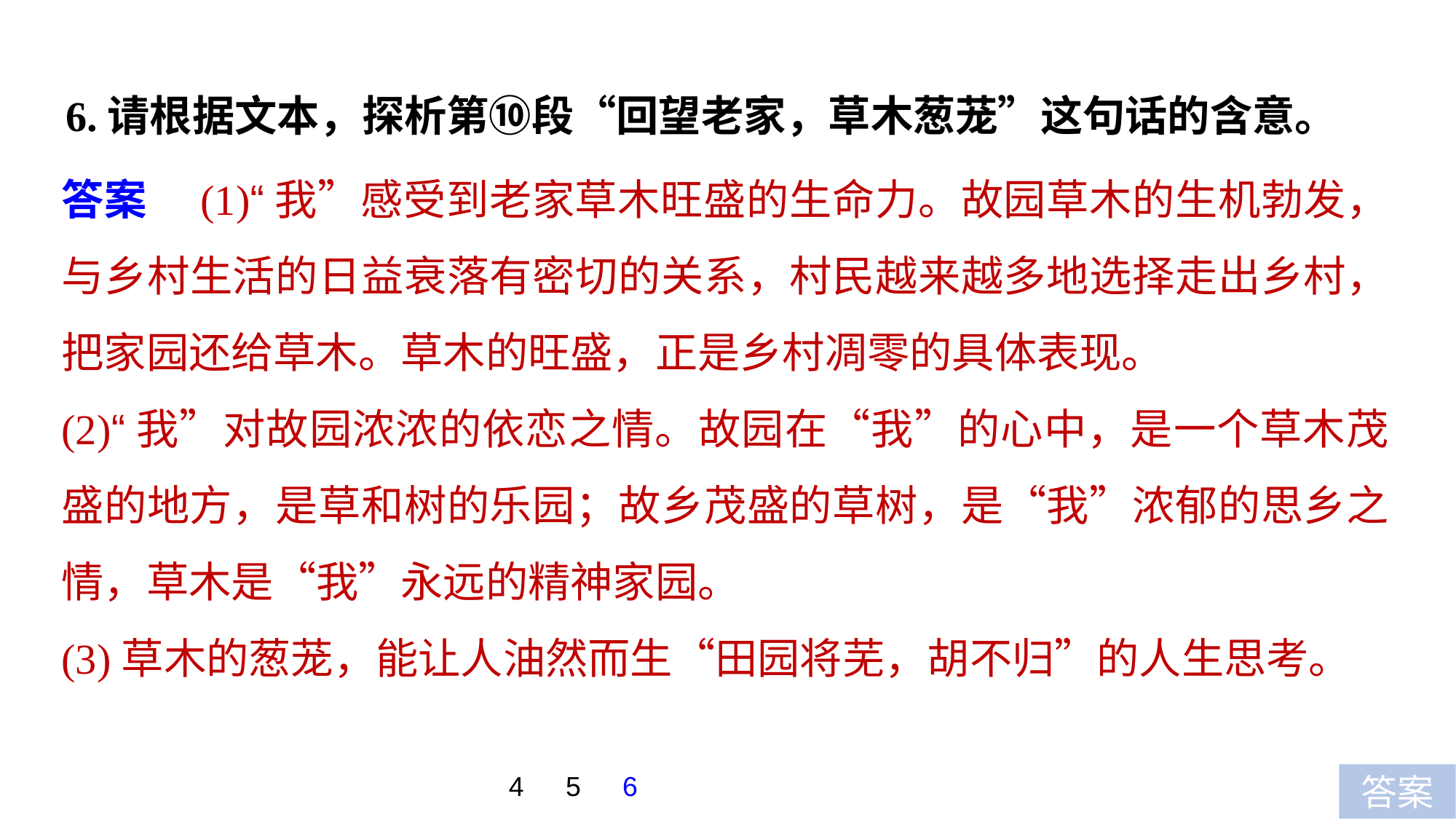

6.请根据文本，探析第⑩段“回望老家，草木葱茏”这句话的含意。
答案　(1)“我”感受到老家草木旺盛的生命力。故园草木的生机勃发，与乡村生活的日益衰落有密切的关系，村民越来越多地选择走出乡村，把家园还给草木。草木的旺盛，正是乡村凋零的具体表现。
(2)“我”对故园浓浓的依恋之情。故园在“我”的心中，是一个草木茂盛的地方，是草和树的乐园；故乡茂盛的草树，是“我”浓郁的思乡之情，草木是“我”永远的精神家园。
(3)草木的葱茏，能让人油然而生“田园将芜，胡不归”的人生思考。
4
5
6
答案